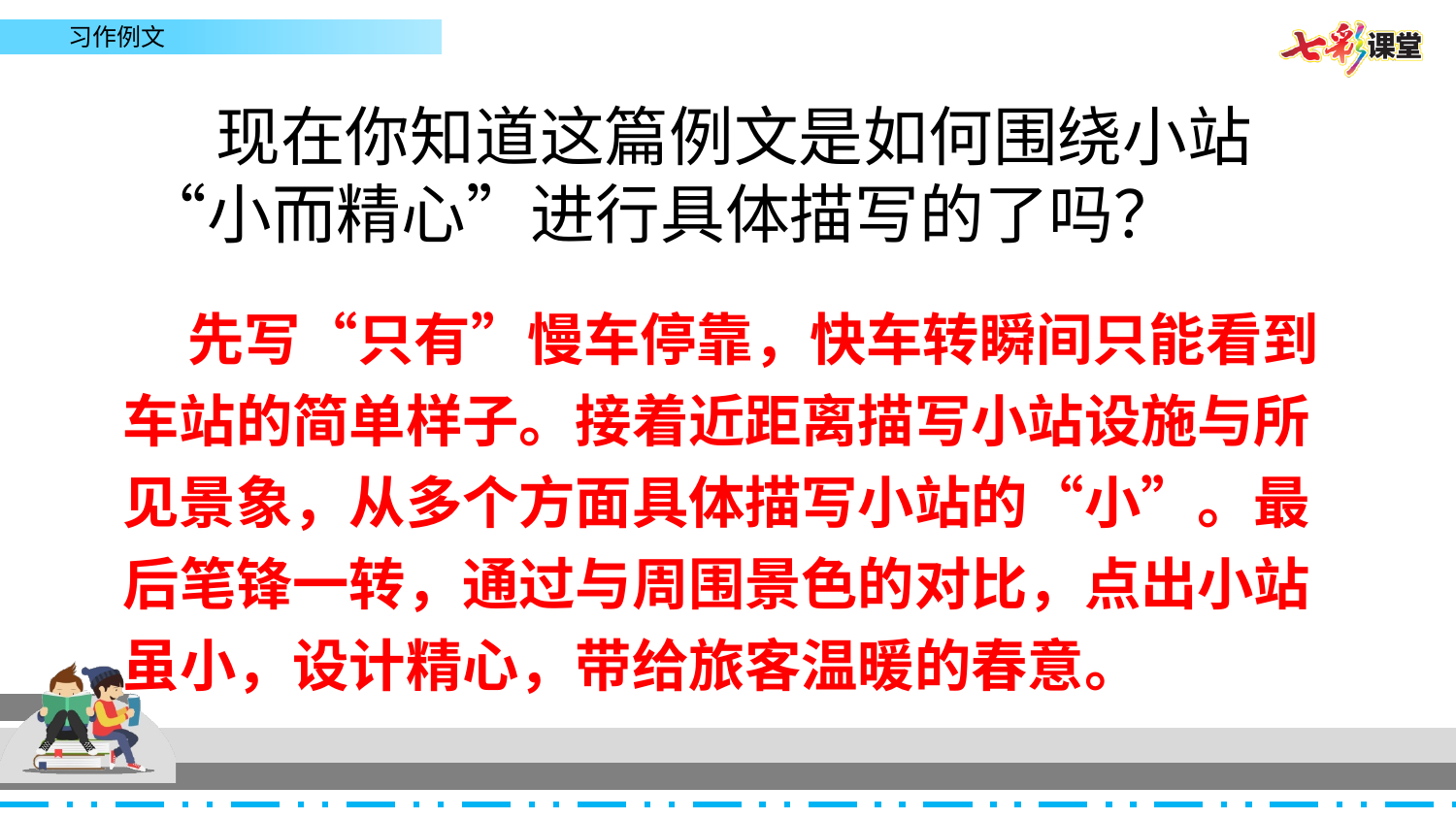

现在你知道这篇例文是如何围绕小站“小而精心”进行具体描写的了吗？
    先写“只有”慢车停靠，快车转瞬间只能看到车站的简单样子。接着近距离描写小站设施与所见景象，从多个方面具体描写小站的“小”。最后笔锋一转，通过与周围景色的对比，点出小站虽小，设计精心，带给旅客温暖的春意。